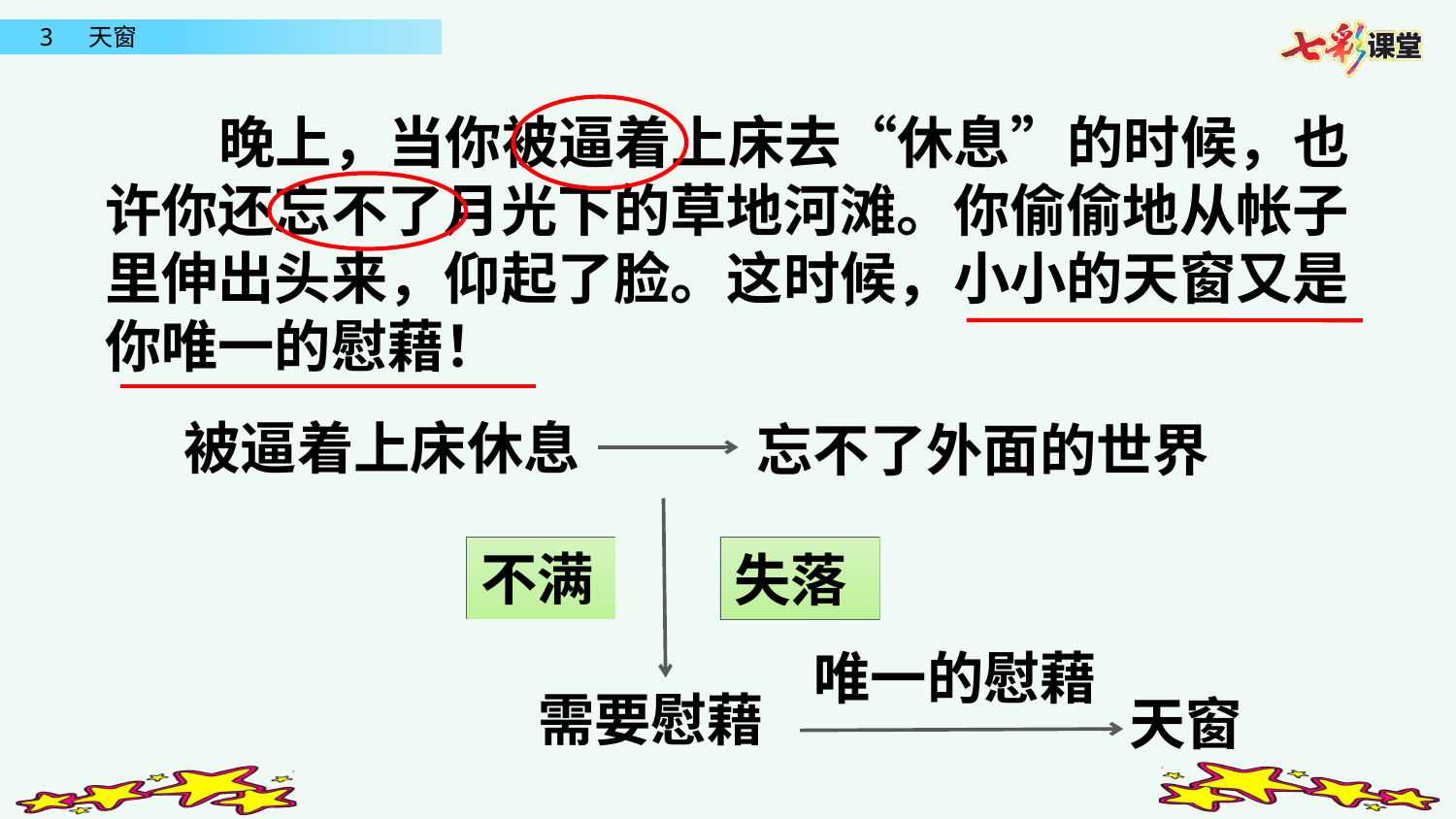

晚上，当你被逼着上床去“休息”的时候，也许你还忘不了月光下的草地河滩。你偷偷地从帐子里伸出头来，仰起了脸。这时候，小小的天窗又是你唯一的慰藉！

被逼着上床休息
忘不了外面的世界
不满
失落
唯一的慰藉
需要慰藉
天窗